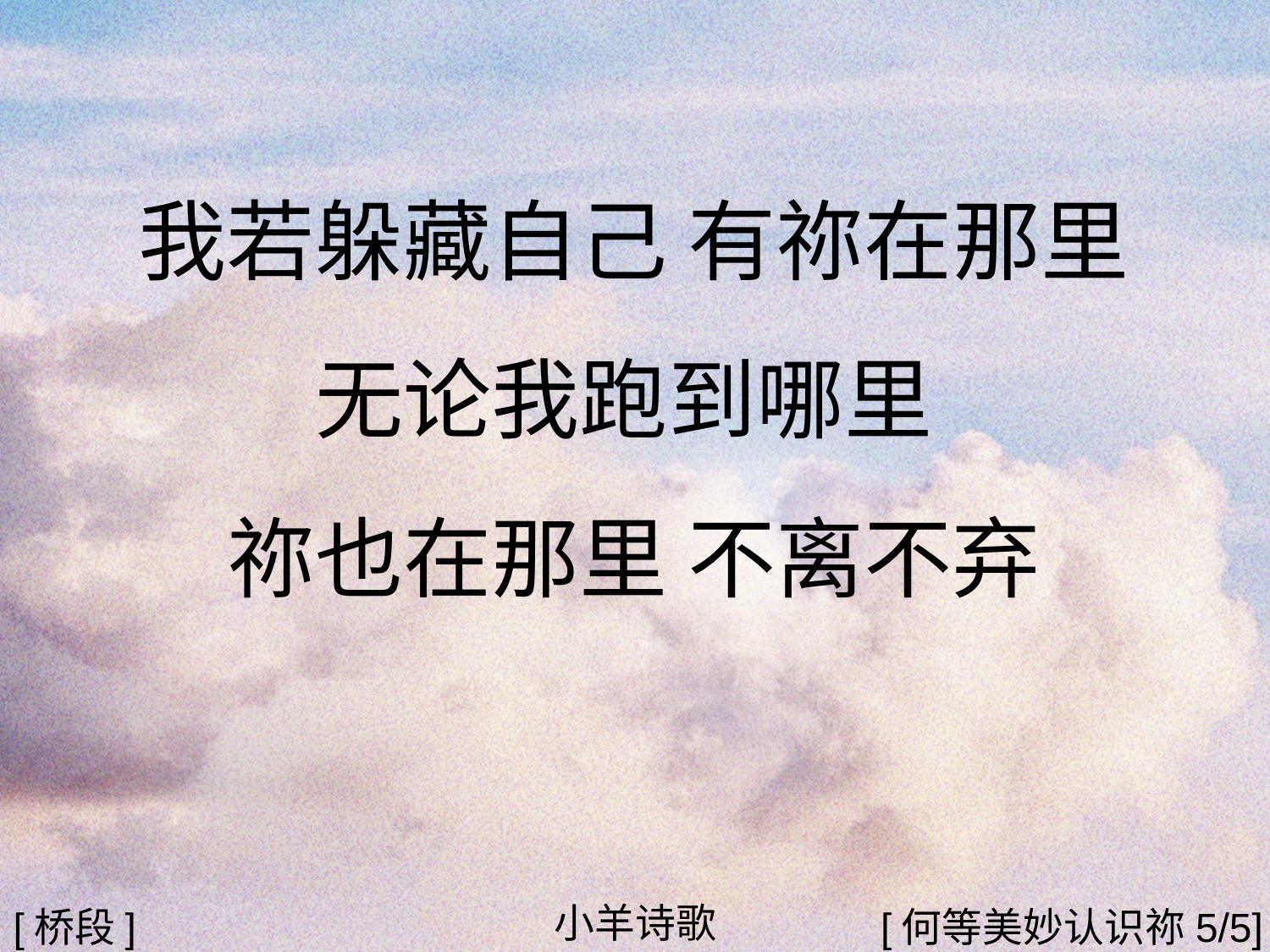

我若躲藏自己 有祢在那里
无论我跑到哪里
祢也在那里 不离不弃
#

小羊诗歌
[桥段]
[何等美妙认识祢5/5]